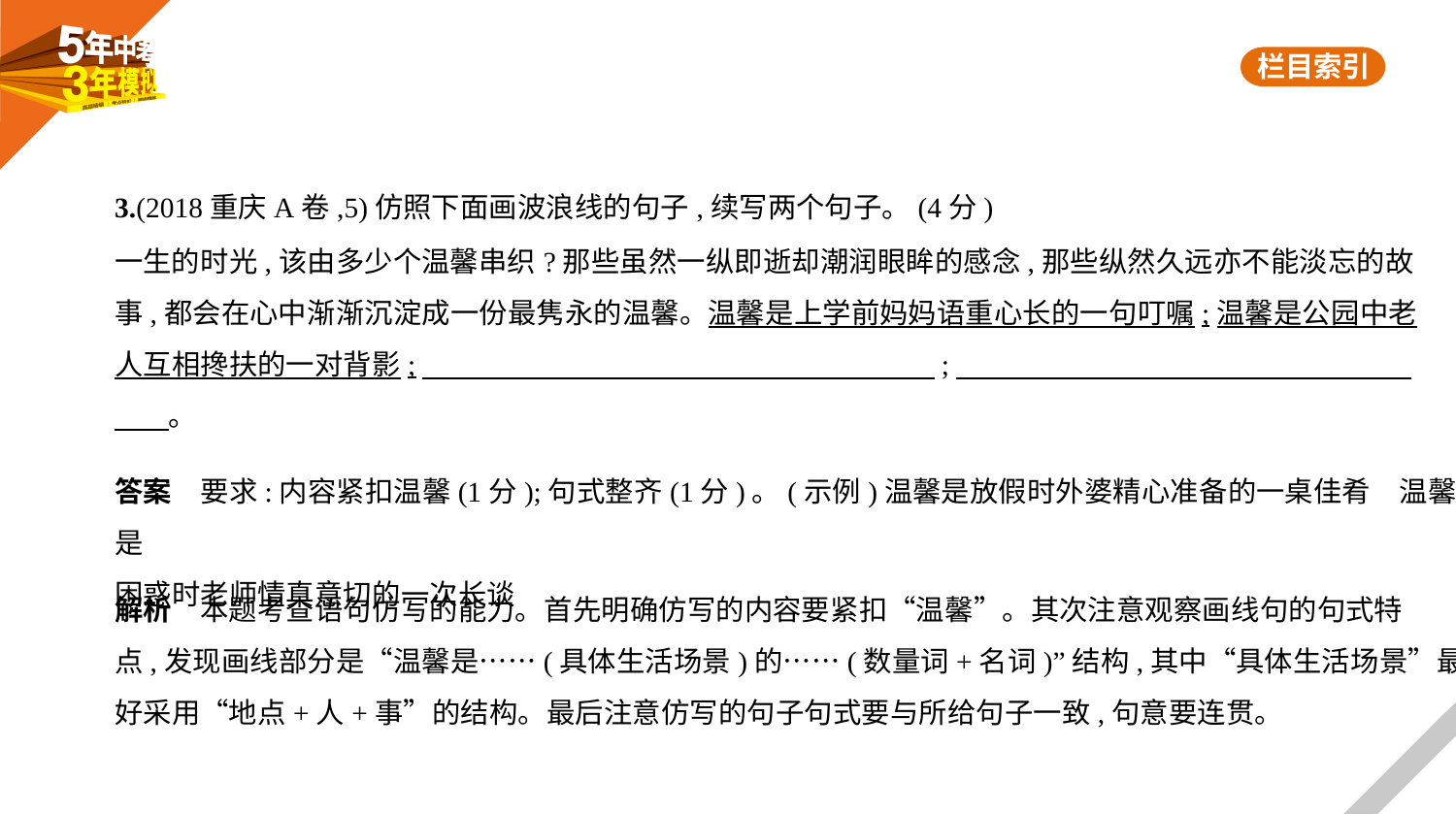

3.(2018重庆A卷,5)仿照下面画波浪线的句子,续写两个句子。(4分)
一生的时光,该由多少个温馨串织?那些虽然一纵即逝却潮润眼眸的感念,那些纵然久远亦不能淡忘的故
事,都会在心中渐渐沉淀成一份最隽永的温馨。温馨是上学前妈妈语重心长的一句叮嘱;温馨是公园中老
人互相搀扶的一对背影;　　　　　　　　　　　　　　　　　    ;　　　　　　　　　　　　　　　    
　    。
答案　要求:内容紧扣温馨(1分);句式整齐(1分)。(示例)温馨是放假时外婆精心准备的一桌佳肴　温馨是
困惑时老师情真意切的一次长谈
解析　本题考查语句仿写的能力。首先明确仿写的内容要紧扣“温馨”。其次注意观察画线句的句式特
点,发现画线部分是“温馨是……(具体生活场景)的……(数量词+名词)”结构,其中“具体生活场景”最
好采用“地点+人+事”的结构。最后注意仿写的句子句式要与所给句子一致,句意要连贯。